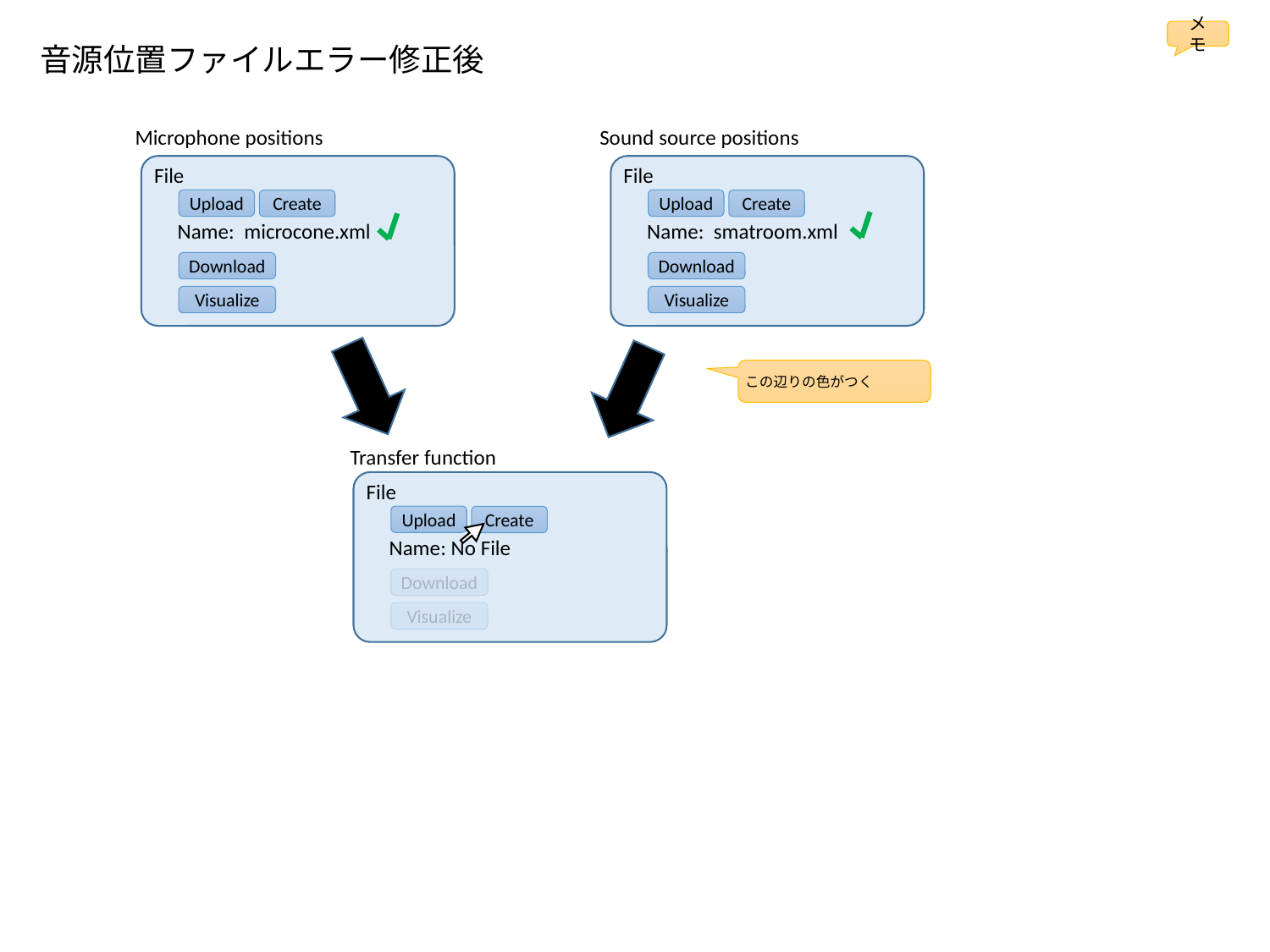

メモ
音源位置ファイルエラー修正後
Microphone positions
Sound source positions

File
File
Upload
Upload
Create
Create
Name:  microcone.xml
Name:  smatroom.xml
Download
Download
Visualize
Visualize

この辺りの色がつく
Transfer function

File
Upload
Create

Name: No File
Download
Visualize